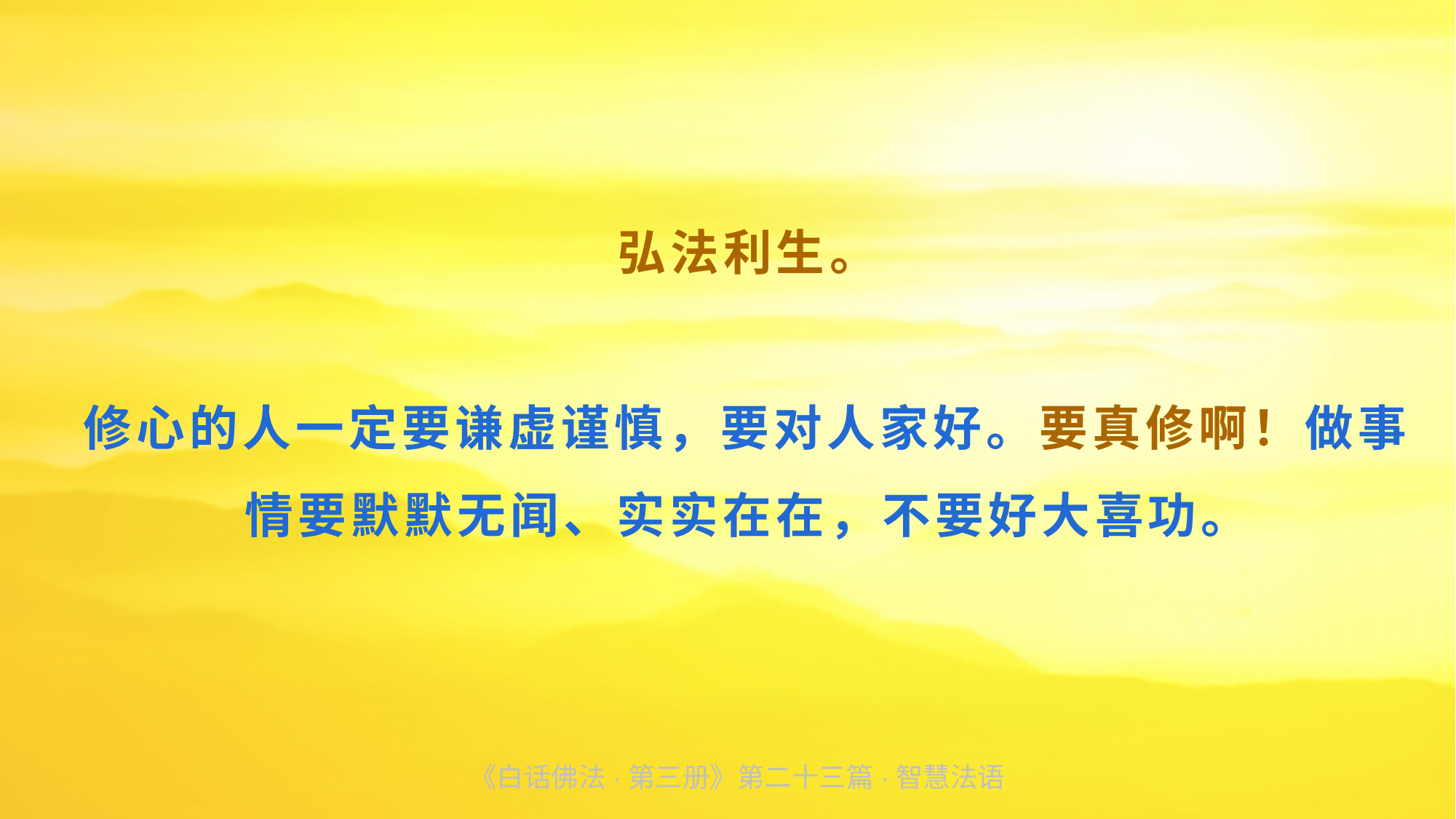

弘法利生。

修心的人一定要谦虚谨慎，要对人家好。要真修啊！做事情要默默无闻、实实在在，不要好大喜功。
  《白话佛法·第三册》第二十三篇·智慧法语